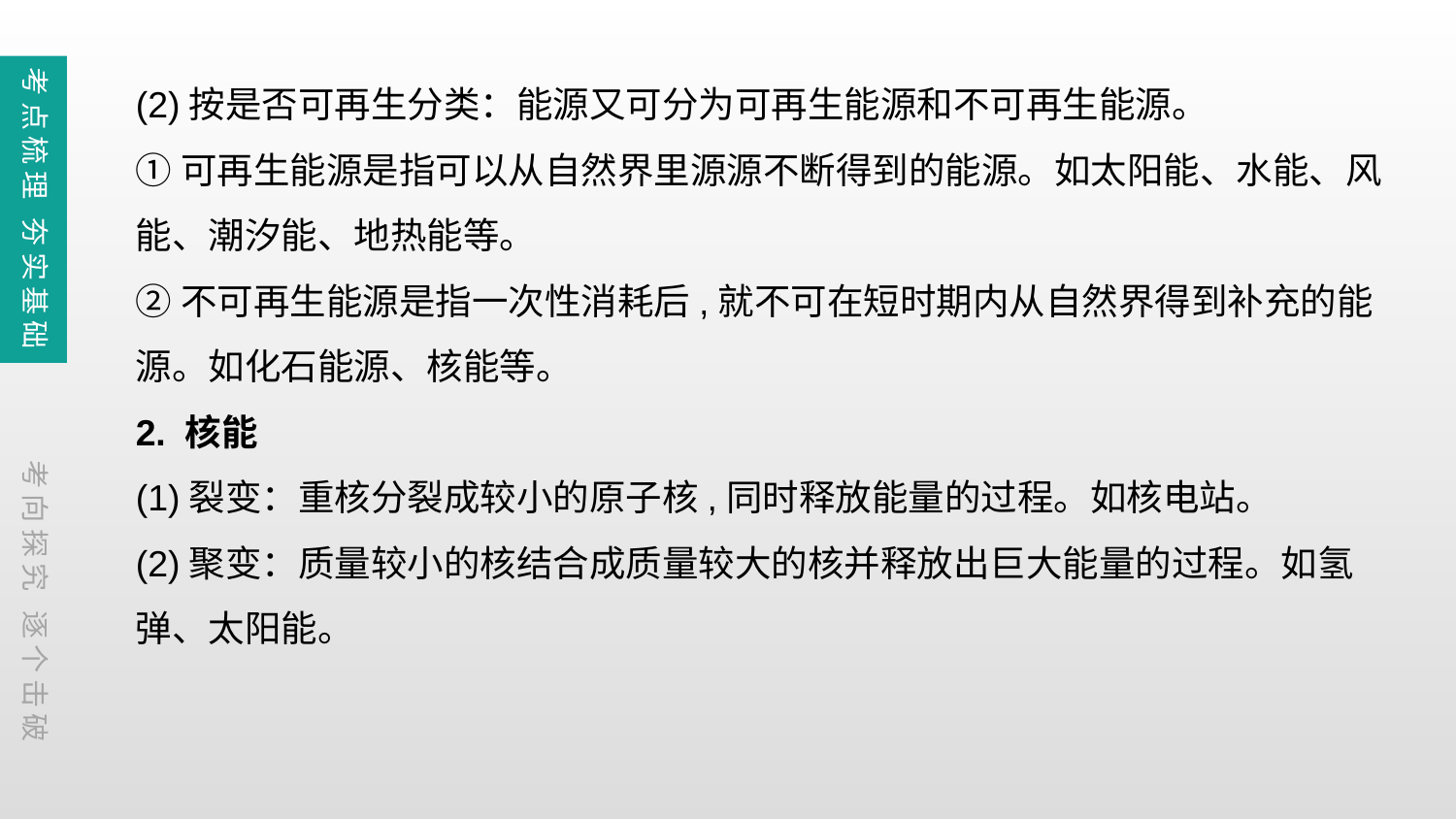

(2)按是否可再生分类：能源又可分为可再生能源和不可再生能源。
①可再生能源是指可以从自然界里源源不断得到的能源。如太阳能、水能、风能、潮汐能、地热能等。
②不可再生能源是指一次性消耗后,就不可在短时期内从自然界得到补充的能源。如化石能源、核能等。
2. 核能
(1)裂变：重核分裂成较小的原子核,同时释放能量的过程。如核电站。
(2)聚变：质量较小的核结合成质量较大的核并释放出巨大能量的过程。如氢弹、太阳能。

考点梳理 夯实基础
考向探究 逐个击破